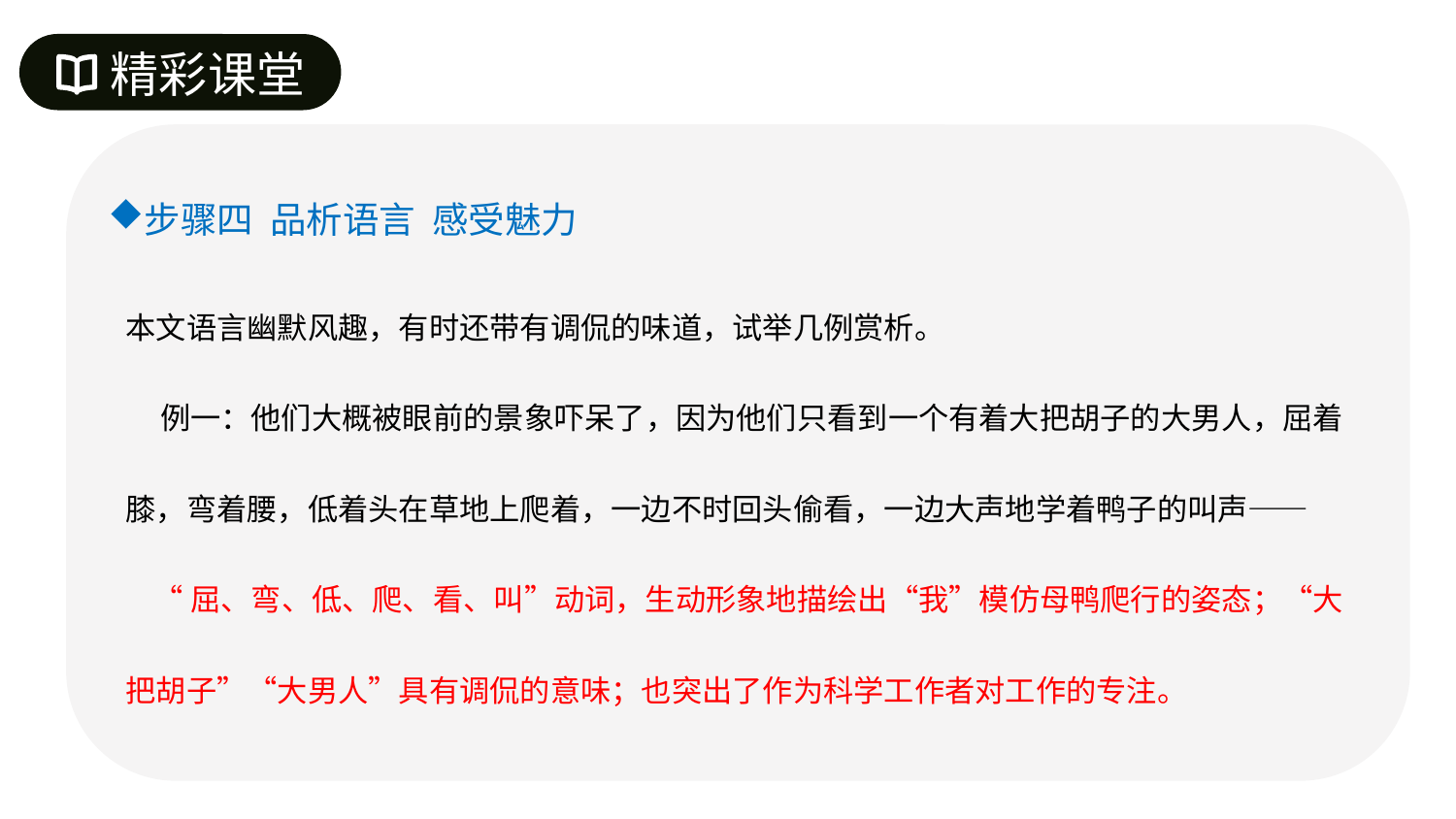

精彩课堂

步骤四  品析语言  感受魅力
本文语言幽默风趣，有时还带有调侃的味道，试举几例赏析。
    例一：他们大概被眼前的景象吓呆了，因为他们只看到一个有着大把胡子的大男人，屈着膝，弯着腰，低着头在草地上爬着，一边不时回头偷看，一边大声地学着鸭子的叫声——
    “屈、弯、低、爬、看、叫”动词，生动形象地描绘出“我”模仿母鸭爬行的姿态；“大把胡子”“大男人”具有调侃的意味；也突出了作为科学工作者对工作的专注。